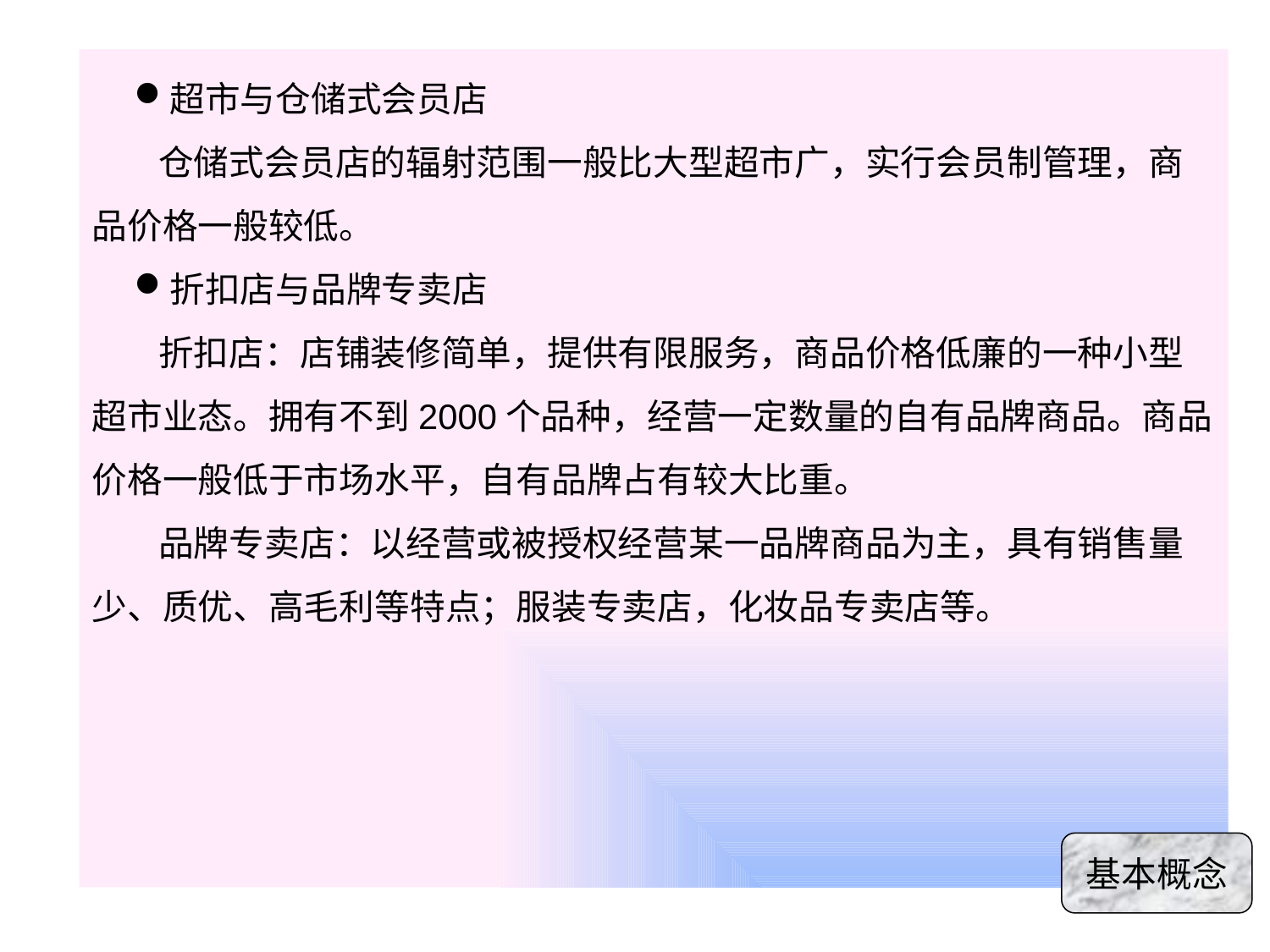

超市与仓储式会员店
  仓储式会员店的辐射范围一般比大型超市广，实行会员制管理，商品价格一般较低。
折扣店与品牌专卖店
  折扣店：店铺装修简单，提供有限服务，商品价格低廉的一种小型超市业态。拥有不到2000个品种，经营一定数量的自有品牌商品。商品价格一般低于市场水平，自有品牌占有较大比重。
  品牌专卖店：以经营或被授权经营某一品牌商品为主，具有销售量少、质优、高毛利等特点；服装专卖店，化妆品专卖店等。

基本概念